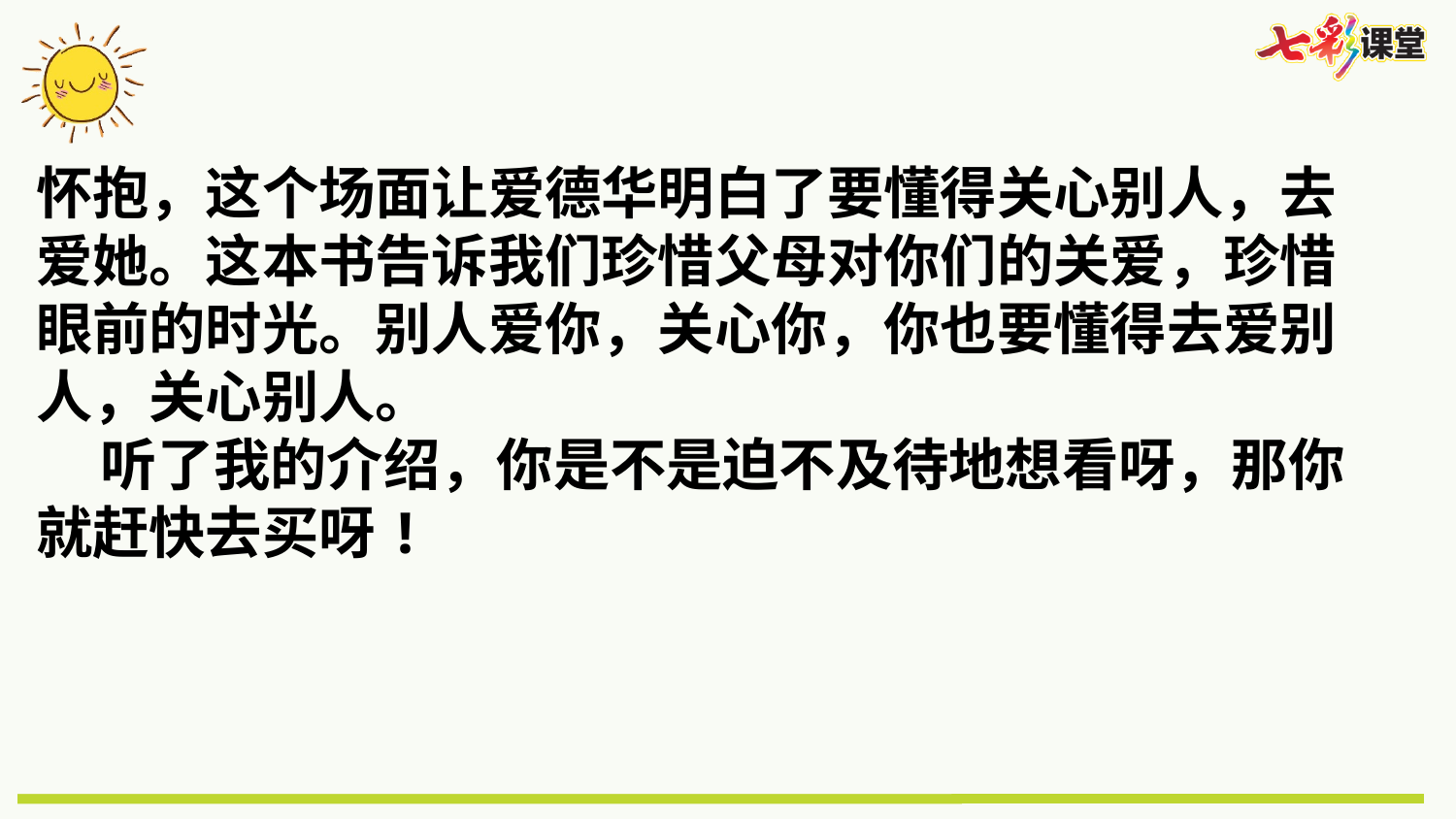

怀抱，这个场面让爱德华明白了要懂得关心别人，去爱她。这本书告诉我们珍惜父母对你们的关爱，珍惜眼前的时光。别人爱你，关心你，你也要懂得去爱别人，关心别人。
    听了我的介绍，你是不是迫不及待地想看呀，那你就赶快去买呀!